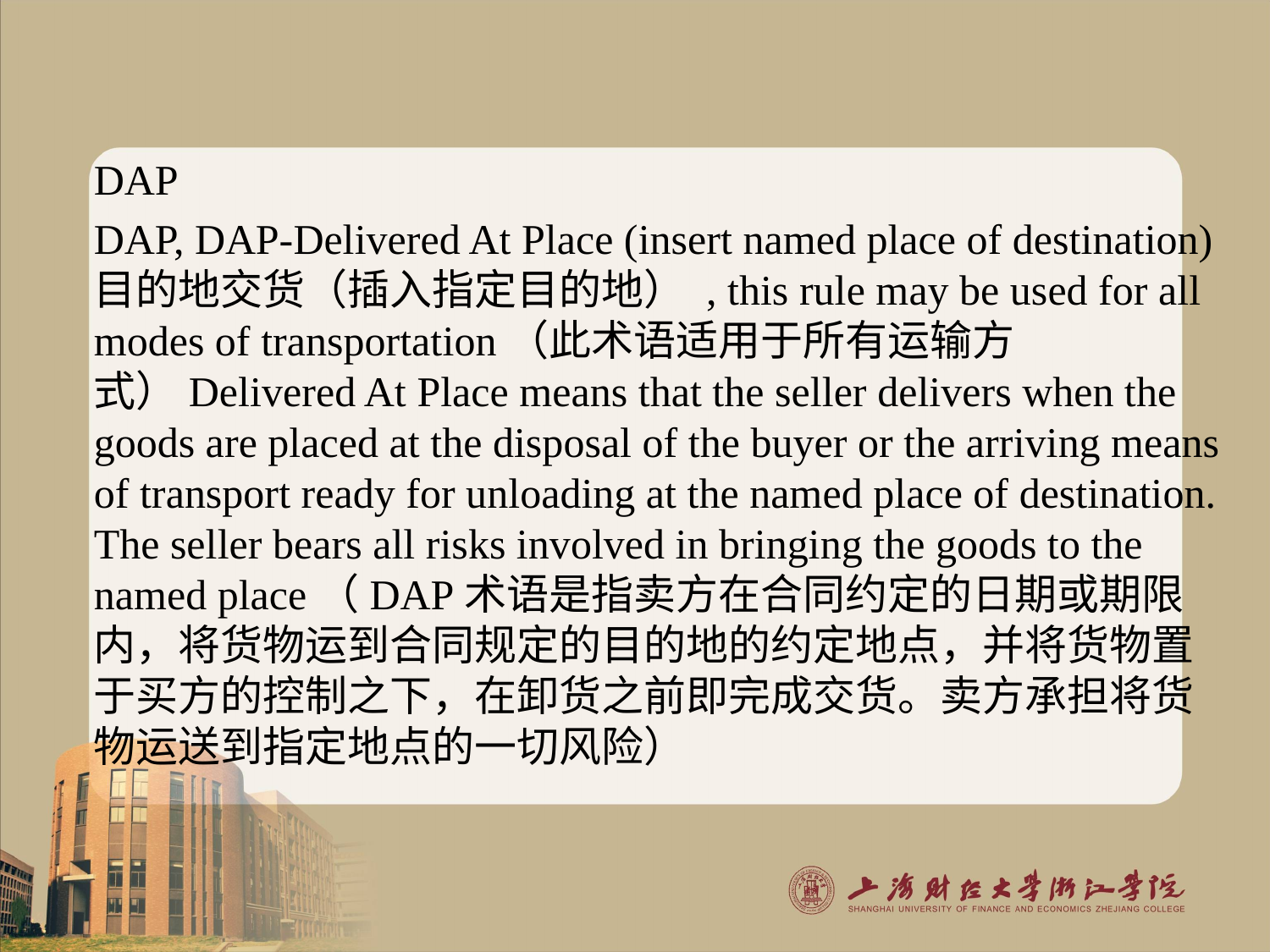

#
DAP
DAP, DAP-Delivered At Place (insert named place of destination) 目的地交货（插入指定目的地） , this rule may be used for all modes of transportation（此术语适用于所有运输方式）Delivered At Place means that the seller delivers when the goods are placed at the disposal of the buyer or the arriving means of transport ready for unloading at the named place of destination. The seller bears all risks involved in bringing the goods to the named place（DAP术语是指卖方在合同约定的日期或期限内，将货物运到合同规定的目的地的约定地点，并将货物置于买方的控制之下，在卸货之前即完成交货。卖方承担将货物运送到指定地点的一切风险）